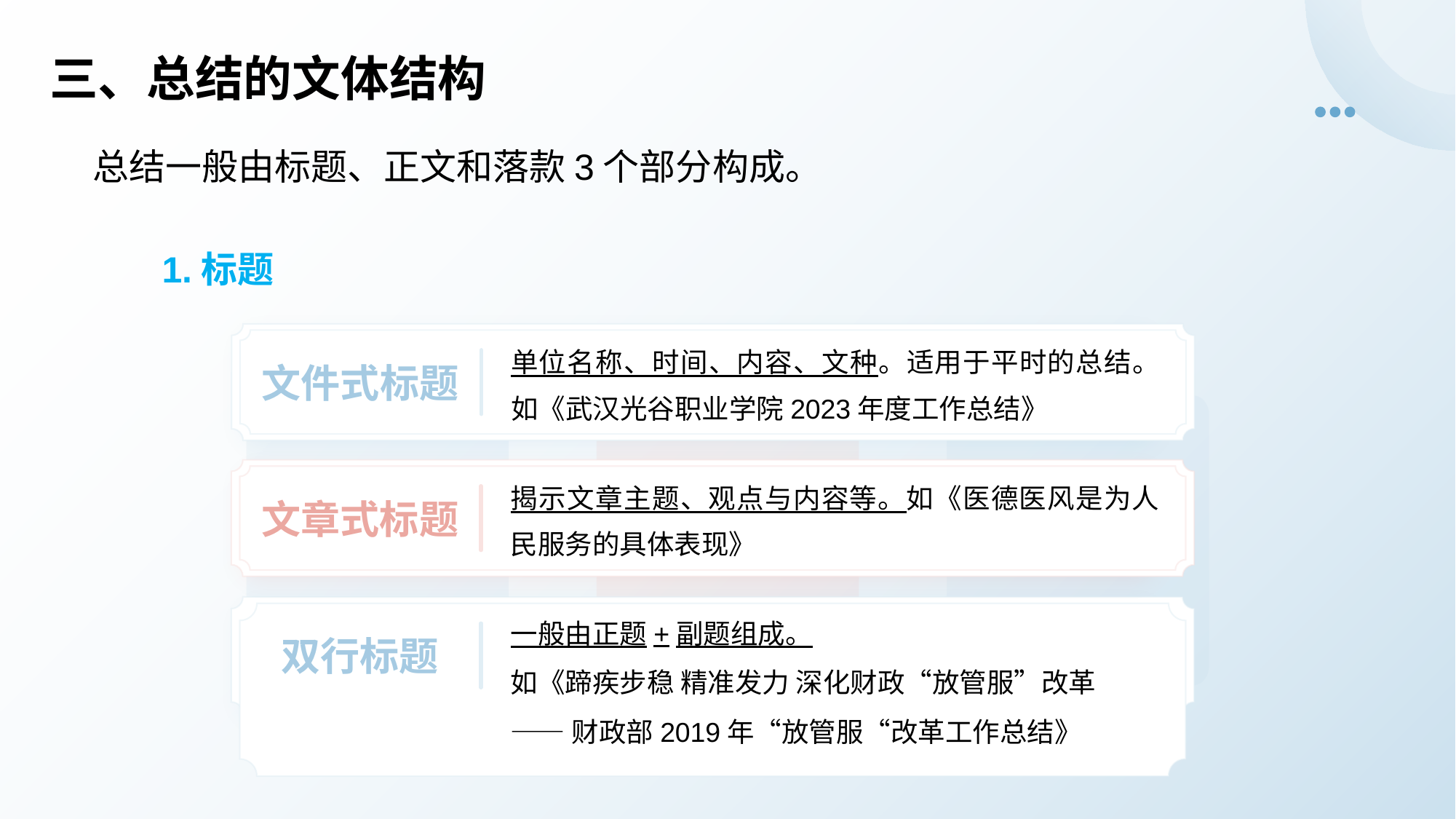

# 三、总结的文体结构
总结一般由标题、正文和落款3个部分构成。
1.标题

单位名称、时间、内容、文种。适用于平时的总结。如《武汉光谷职业学院2023年度工作总结》
文件式标题

揭示文章主题、观点与内容等。如《医德医风是为人民服务的具体表现》
文章式标题

一般由正题+副题组成。
如《蹄疾步稳 精准发力 深化财政“放管服”改革
——财政部2019年“放管服“改革工作总结》

双行标题